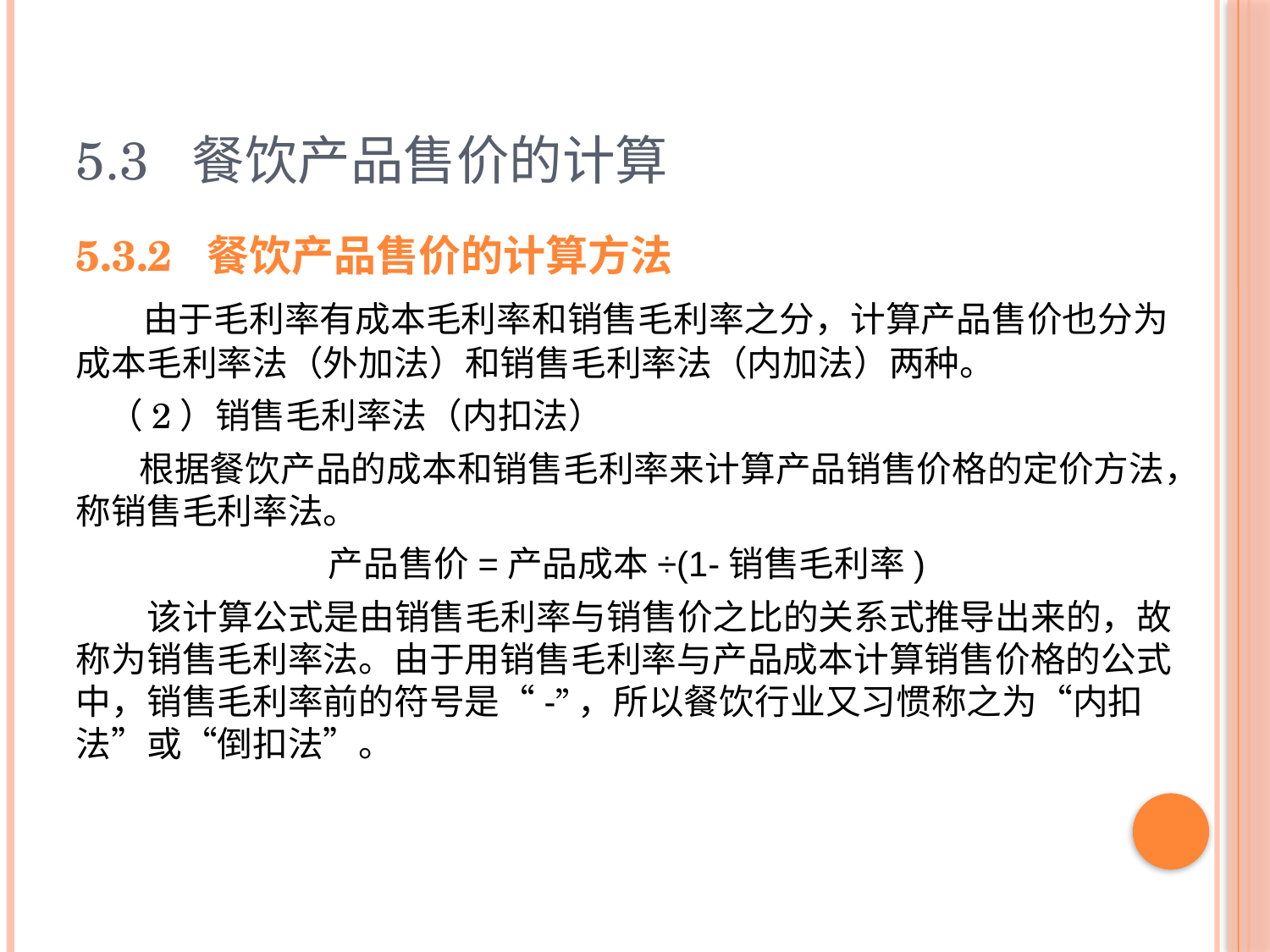

# 5.3  餐饮产品售价的计算
5.3.2  餐饮产品售价的计算方法
      由于毛利率有成本毛利率和销售毛利率之分，计算产品售价也分为成本毛利率法（外加法）和销售毛利率法（内加法）两种。
   （2）销售毛利率法（内扣法）
       根据餐饮产品的成本和销售毛利率来计算产品销售价格的定价方法，称销售毛利率法。
产品售价=产品成本÷(1-销售毛利率)
        该计算公式是由销售毛利率与销售价之比的关系式推导出来的，故称为销售毛利率法。由于用销售毛利率与产品成本计算销售价格的公式中，销售毛利率前的符号是“-”，所以餐饮行业又习惯称之为“内扣法”或“倒扣法”。